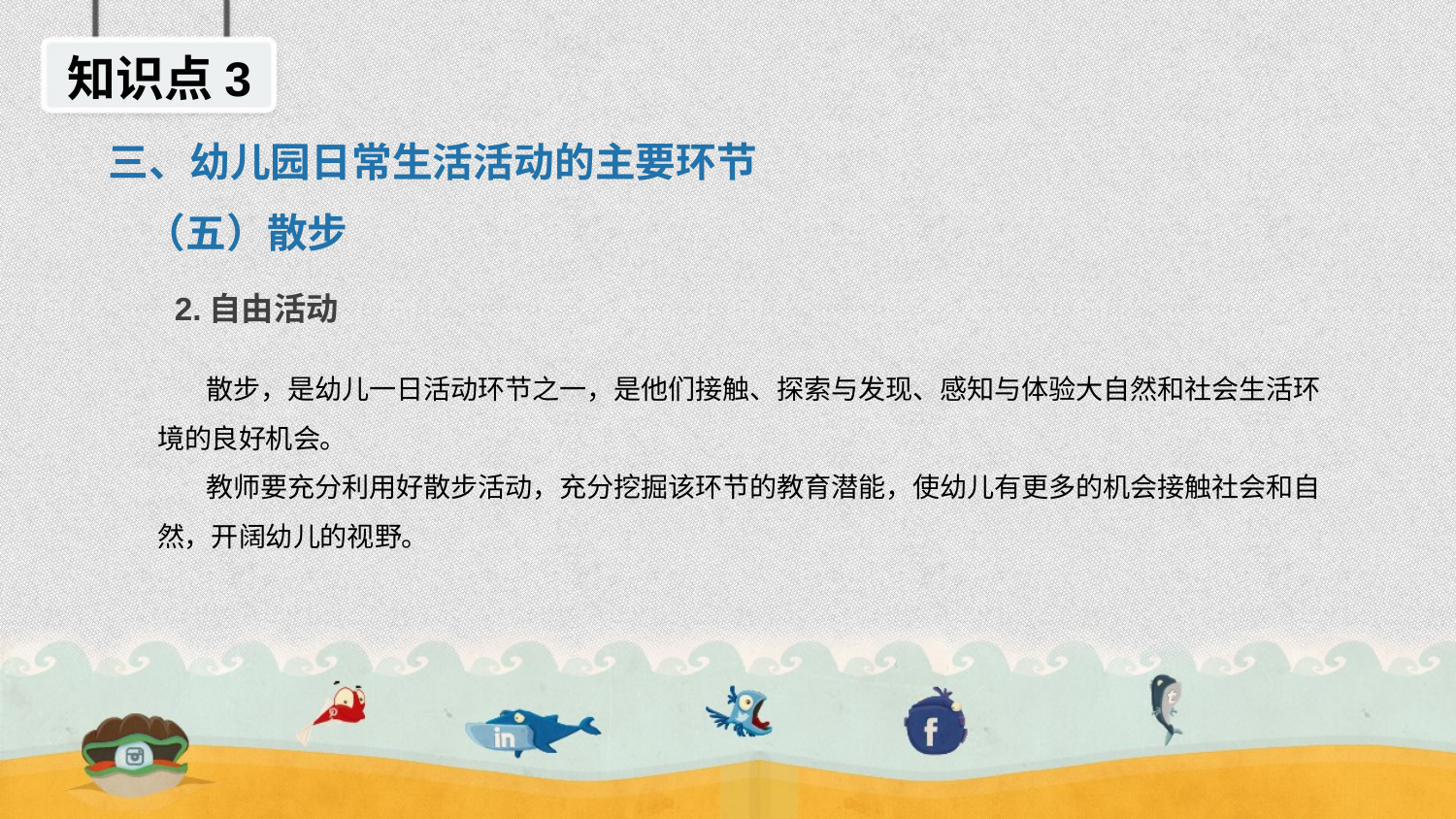

知识点3
三、幼儿园日常生活活动的主要环节
（五）散步
2.自由活动
       散步，是幼儿一日活动环节之一，是他们接触、探索与发现、感知与体验大自然和社会生活环境的良好机会。
       教师要充分利用好散步活动，充分挖掘该环节的教育潜能，使幼儿有更多的机会接触社会和自然，开阔幼儿的视野。